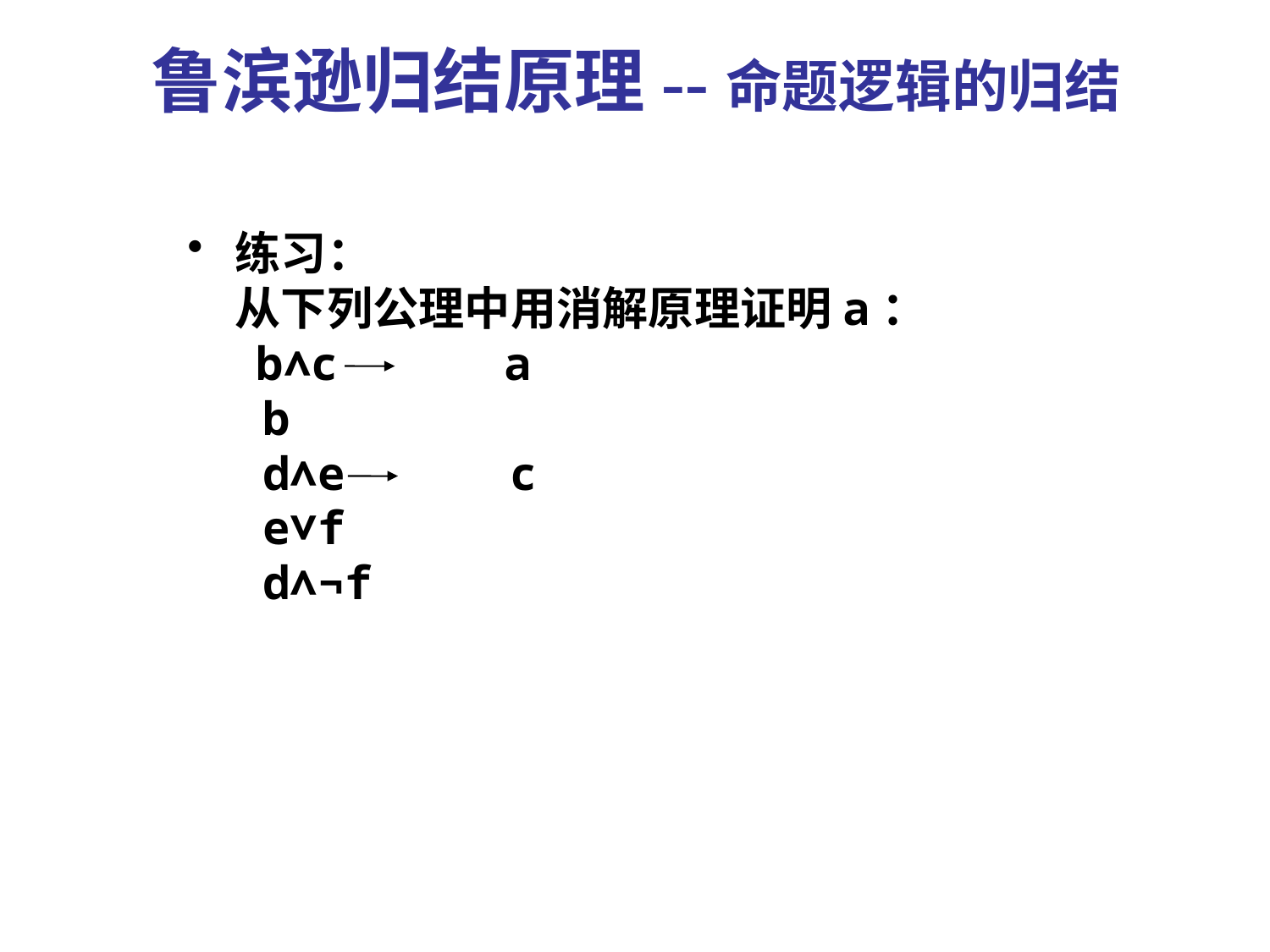

鲁滨逊归结原理--命题逻辑的归结
练习：
从下列公理中用消解原理证明a：
 b∧c      a
 b
 d∧e      c
 e∨f
 d∧¬f